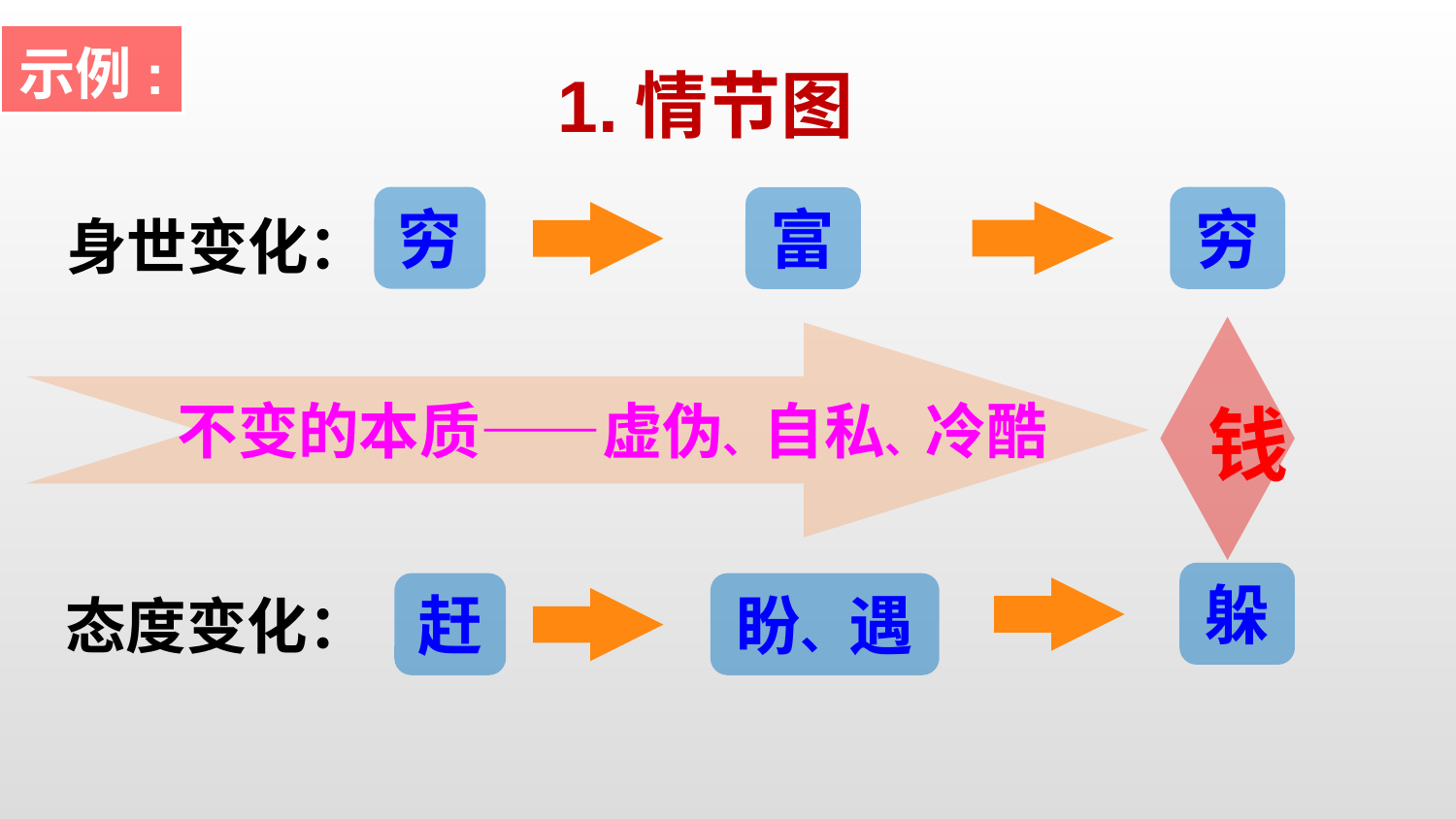

示例:
1.情节图
穷
穷
富
身世变化：

钱

不变的本质——虚伪、自私、冷酷
躲
赶
盼、遇

态度变化：